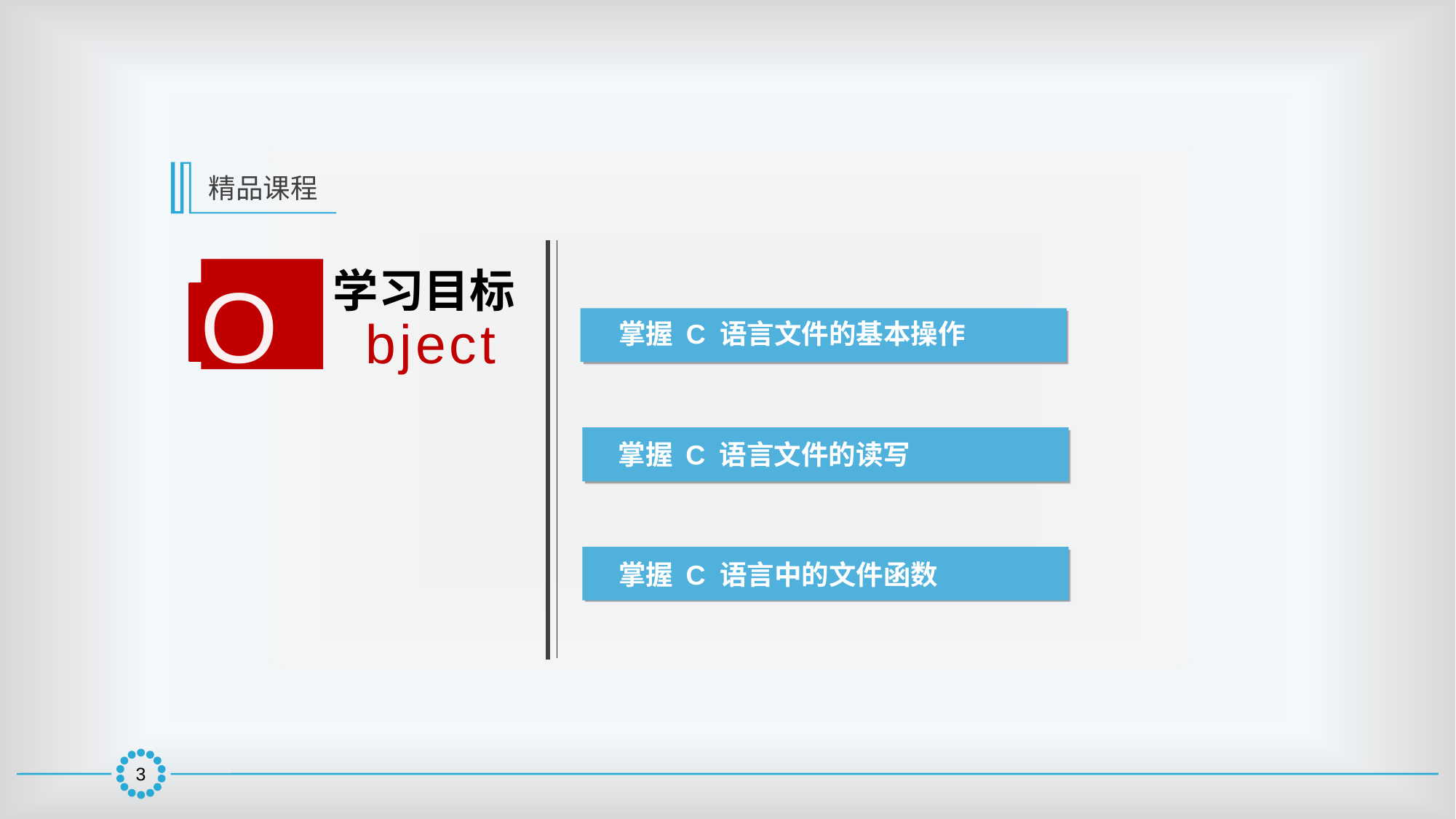

精品课程
学习目标

O

bject

掌握 C 语言文件的基本操作

掌握 C 语言文件的读写

掌握 C 语言中的文件函数

3